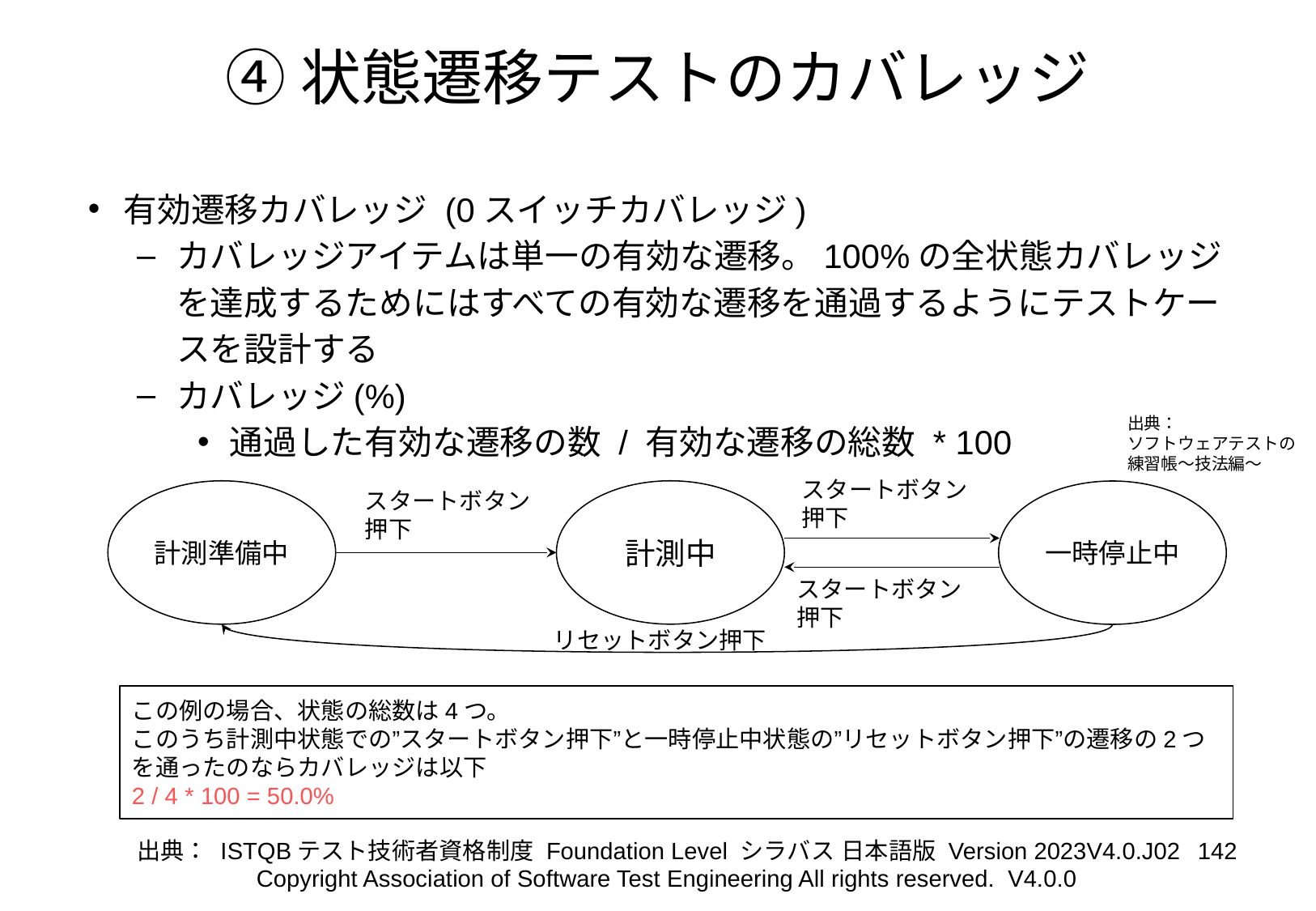

# ④状態遷移テストのカバレッジ
有効遷移カバレッジ (0スイッチカバレッジ)
カバレッジアイテムは単一の有効な遷移。100%の全状態カバレッジを達成するためにはすべての有効な遷移を通過するようにテストケースを設計する
カバレッジ(%)
通過した有効な遷移の数 / 有効な遷移の総数 * 100

出典：
ソフトウェアテストの
練習帳～技法編～
スタートボタン
押下
スタートボタン
押下
計測準備中
計測中
一時停止中
スタートボタン
押下
リセットボタン押下
この例の場合、状態の総数は4つ。
このうち計測中状態での”スタートボタン押下”と一時停止中状態の”リセットボタン押下”の遷移の2つを通ったのならカバレッジは以下
2 / 4 * 100 = 50.0%
142
出典： ISTQBテスト技術者資格制度 Foundation Level シラバス 日本語版 Version 2023V4.0.J02
Copyright Association of Software Test Engineering All rights reserved.  V4.0.0